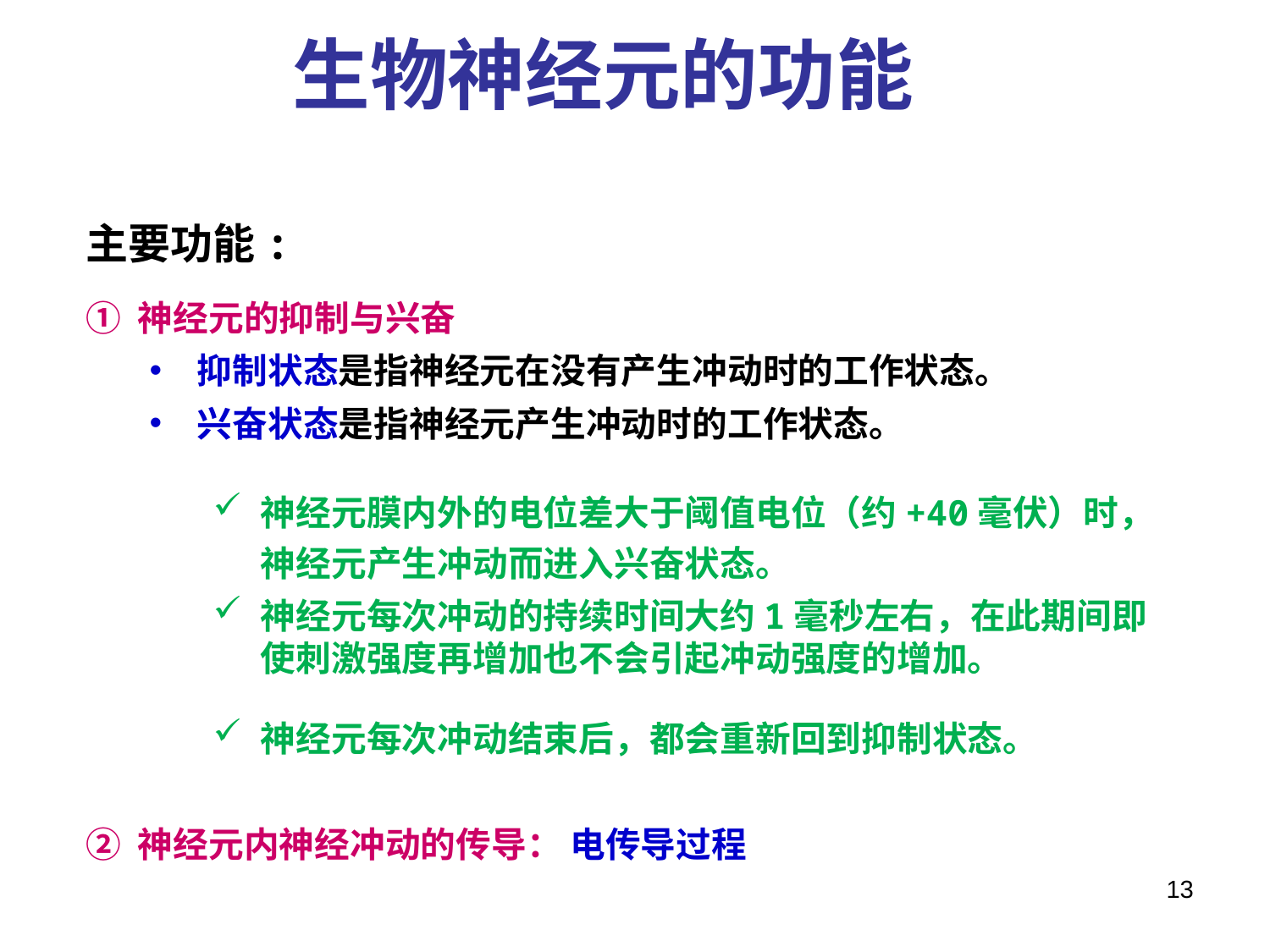

生物神经元的功能
主要功能:

① 神经元的抑制与兴奋
抑制状态是指神经元在没有产生冲动时的工作状态。
兴奋状态是指神经元产生冲动时的工作状态。

神经元膜内外的电位差大于阈值电位（约+40毫伏）时，神经元产生冲动而进入兴奋状态。
神经元每次冲动的持续时间大约1毫秒左右，在此期间即使刺激强度再增加也不会引起冲动强度的增加。

神经元每次冲动结束后，都会重新回到抑制状态。

② 神经元内神经冲动的传导： 电传导过程
13